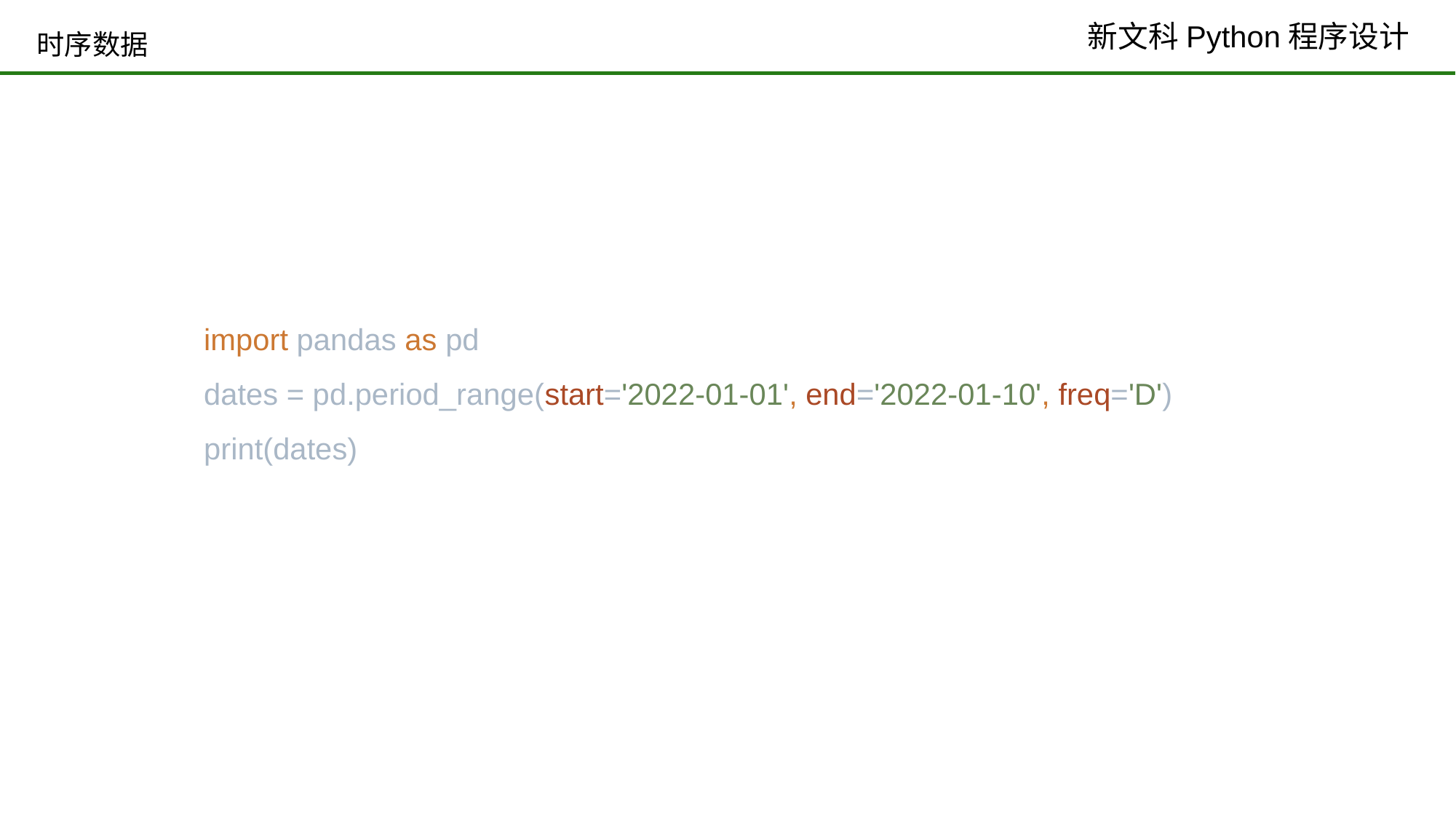

# 时序数据
import pandas as pd
dates = pd.period_range(start='2022-01-01', end='2022-01-10', freq='D')
print(dates)